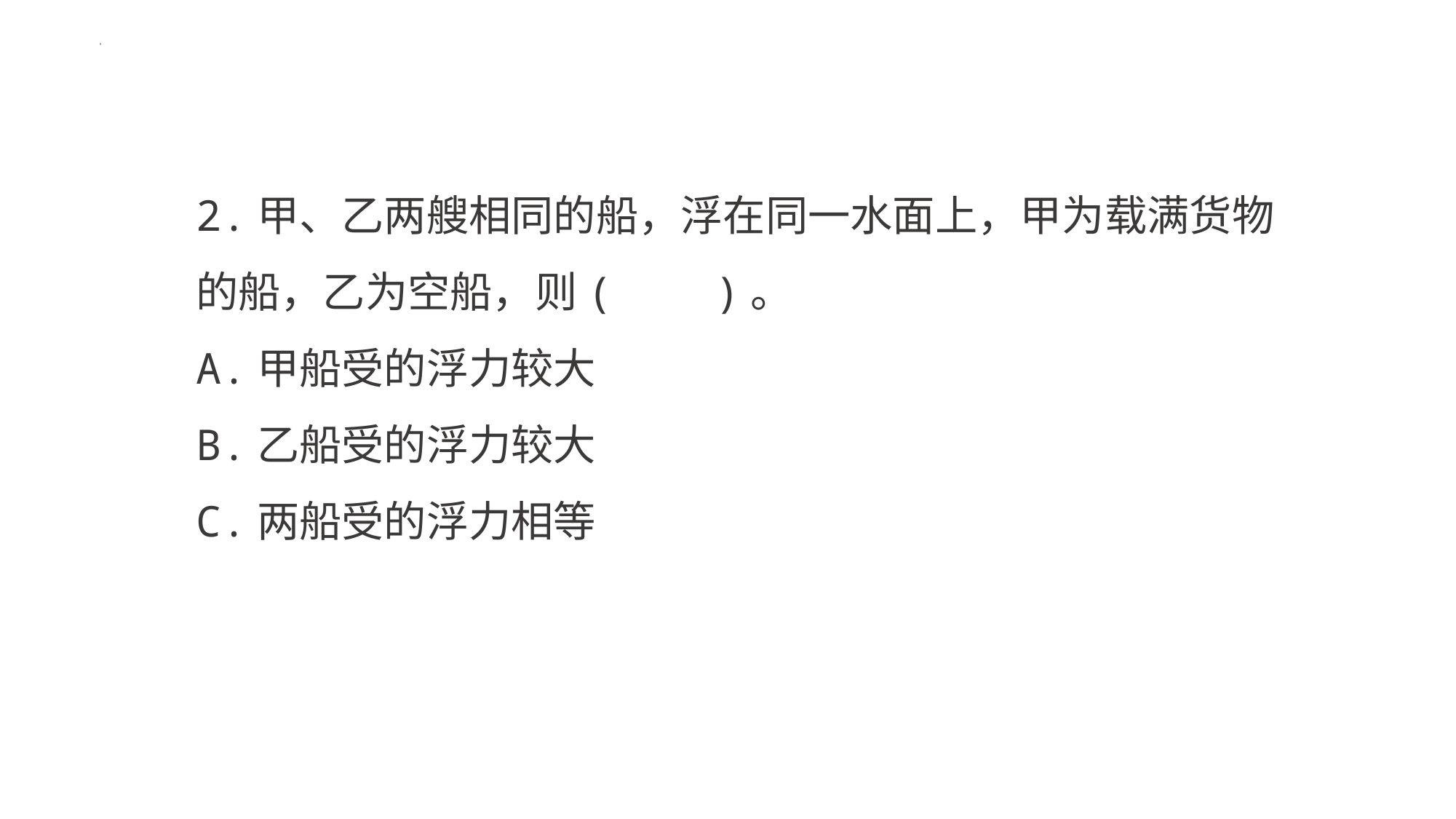

2.甲、乙两艘相同的船，浮在同一水面上，甲为载满货物的船，乙为空船，则(    )。
A.甲船受的浮力较大
B.乙船受的浮力较大
C.两船受的浮力相等